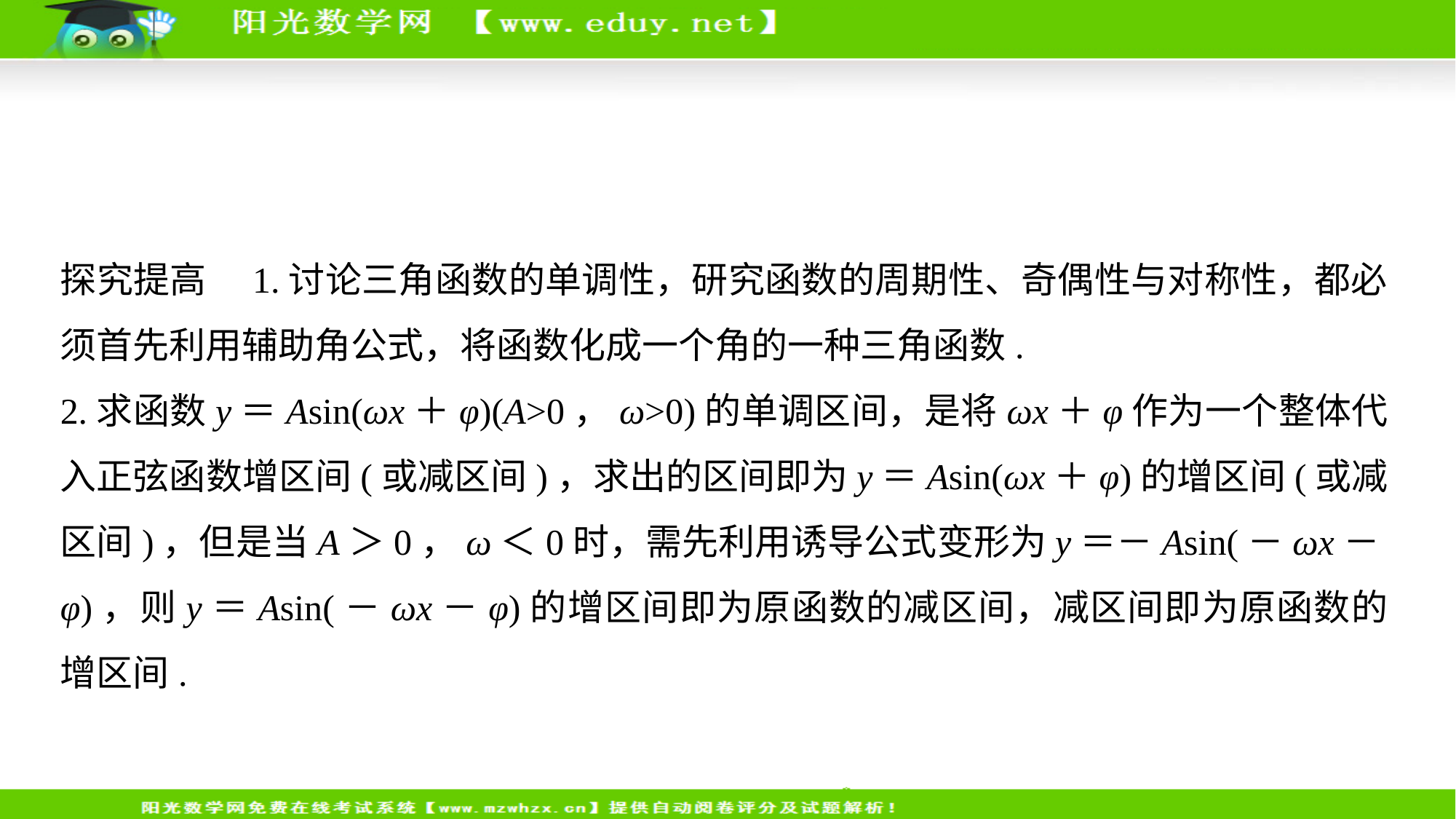

探究提高　1.讨论三角函数的单调性，研究函数的周期性、奇偶性与对称性，都必须首先利用辅助角公式，将函数化成一个角的一种三角函数.
2.求函数y＝Asin(ωx＋φ)(A>0，ω>0)的单调区间，是将ωx＋φ作为一个整体代入正弦函数增区间(或减区间)，求出的区间即为y＝Asin(ωx＋φ)的增区间(或减区间)，但是当A＞0，ω＜0时，需先利用诱导公式变形为y＝－Asin(－ωx－φ)，则y＝Asin(－ωx－φ)的增区间即为原函数的减区间，减区间即为原函数的增区间.